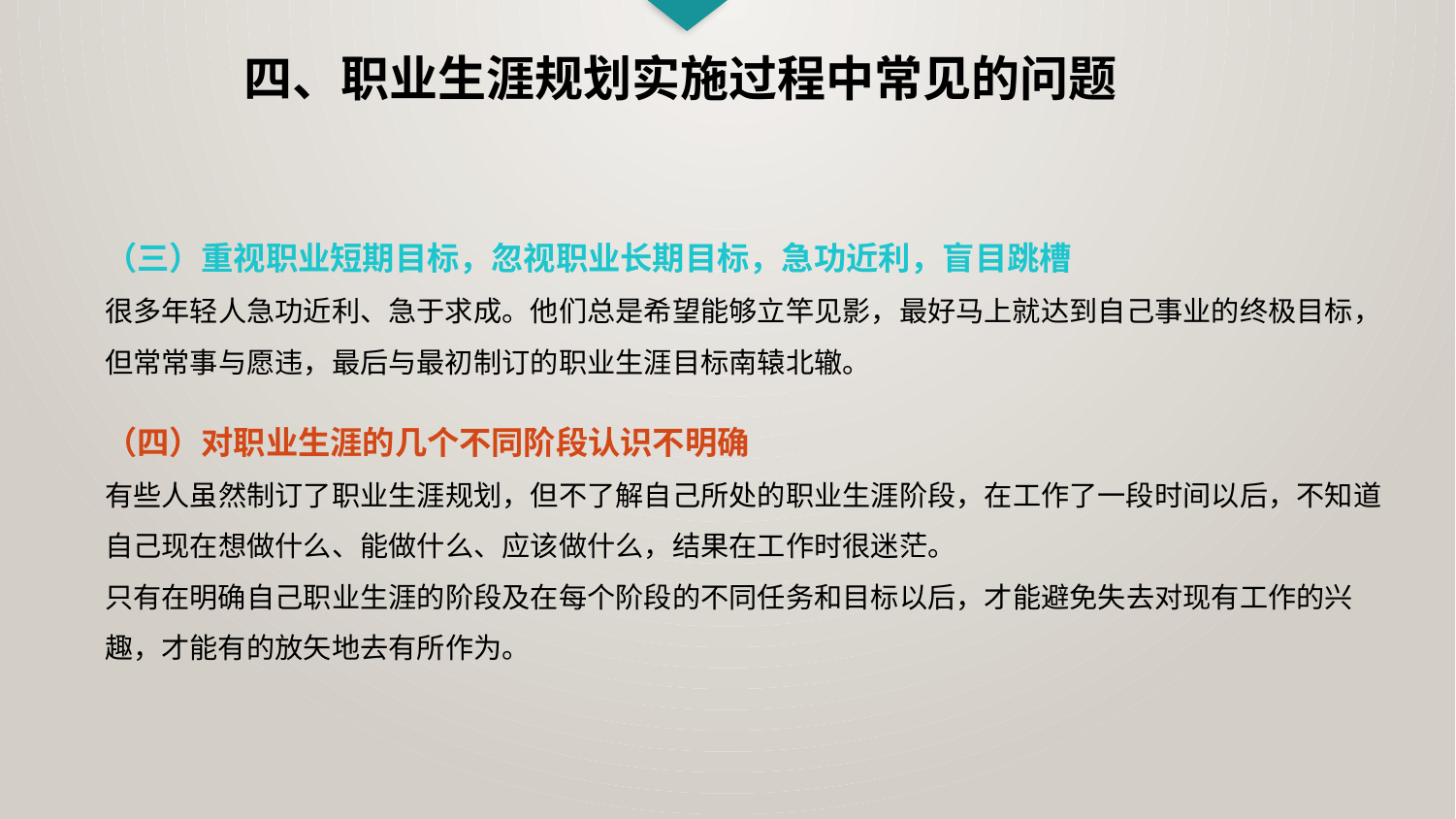

四、职业生涯规划实施过程中常见的问题
（三）重视职业短期目标，忽视职业长期目标，急功近利，盲目跳槽
很多年轻人急功近利、急于求成。他们总是希望能够立竿见影，最好马上就达到自己事业的终极目标，但常常事与愿违，最后与最初制订的职业生涯目标南辕北辙。
（四）对职业生涯的几个不同阶段认识不明确
有些人虽然制订了职业生涯规划，但不了解自己所处的职业生涯阶段，在工作了一段时间以后，不知道自己现在想做什么、能做什么、应该做什么，结果在工作时很迷茫。
只有在明确自己职业生涯的阶段及在每个阶段的不同任务和目标以后，才能避免失去对现有工作的兴趣，才能有的放矢地去有所作为。
36